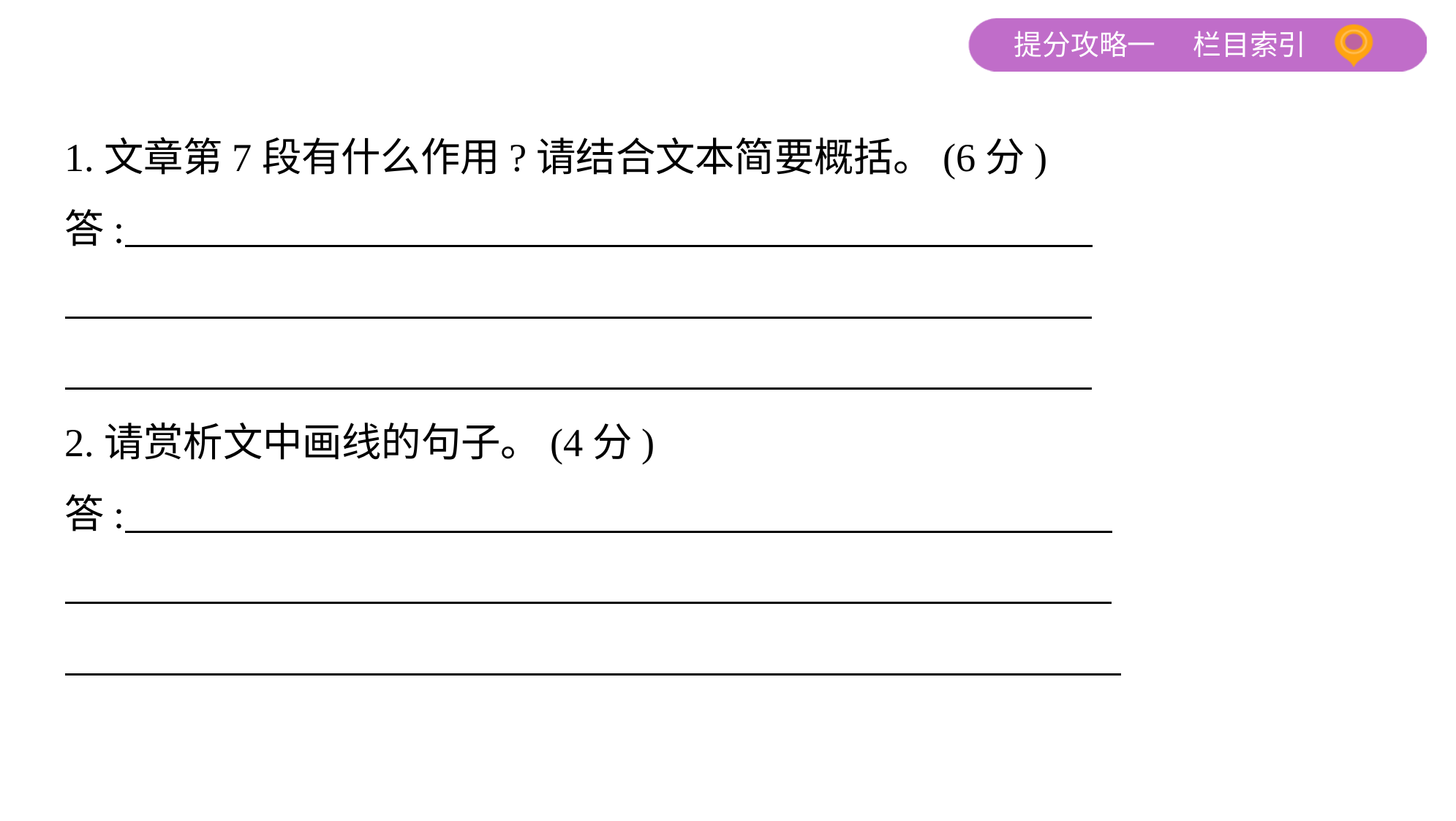

1.文章第7段有什么作用?请结合文本简要概括。(6分)
答:

2.请赏析文中画线的句子。(4分)
答: